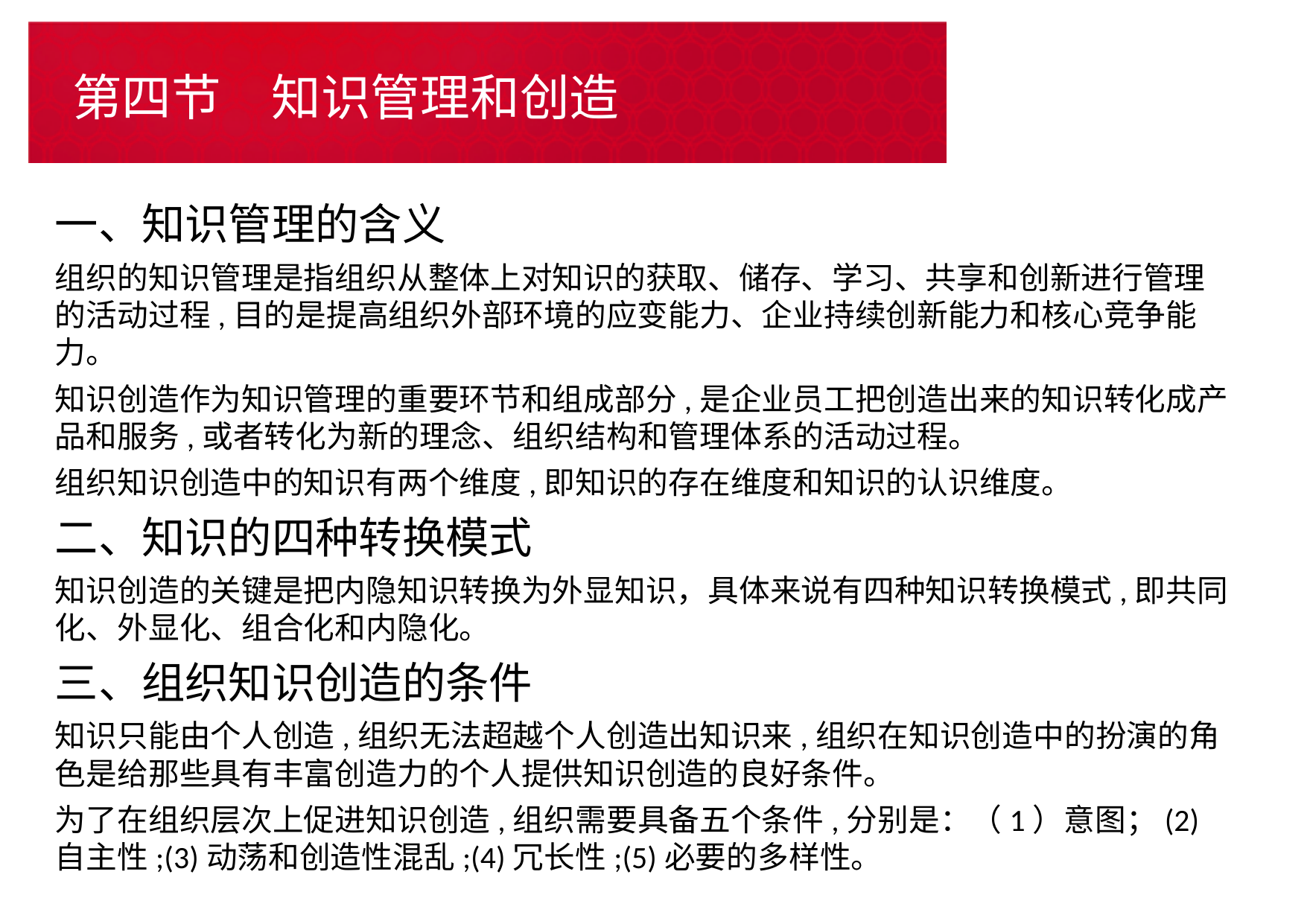

# 第四节　知识管理和创造
一、知识管理的含义
组织的知识管理是指组织从整体上对知识的获取、储存、学习、共享和创新进行管理的活动过程,目的是提高组织外部环境的应变能力、企业持续创新能力和核心竞争能力。
知识创造作为知识管理的重要环节和组成部分,是企业员工把创造出来的知识转化成产品和服务,或者转化为新的理念、组织结构和管理体系的活动过程。
组织知识创造中的知识有两个维度,即知识的存在维度和知识的认识维度。
二、知识的四种转换模式
知识创造的关键是把内隐知识转换为外显知识，具体来说有四种知识转换模式,即共同化、外显化、组合化和内隐化。
三、组织知识创造的条件
知识只能由个人创造,组织无法超越个人创造出知识来,组织在知识创造中的扮演的角色是给那些具有丰富创造力的个人提供知识创造的良好条件。
为了在组织层次上促进知识创造,组织需要具备五个条件,分别是：（1）意图；(2)自主性;(3)动荡和创造性混乱;(4)冗长性;(5)必要的多样性。